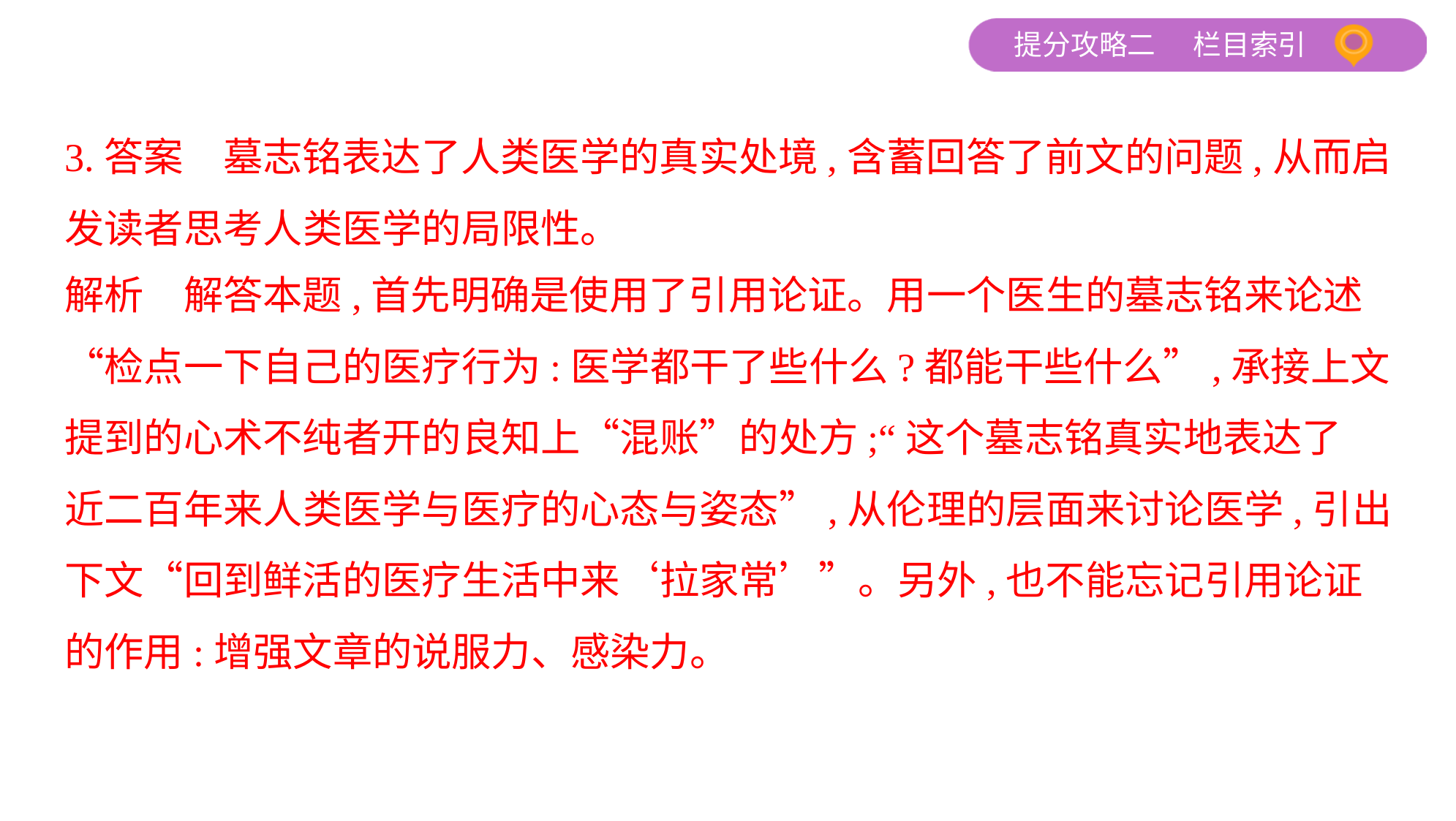

3.答案　墓志铭表达了人类医学的真实处境,含蓄回答了前文的问题,从而启
发读者思考人类医学的局限性。
解析　解答本题,首先明确是使用了引用论证。用一个医生的墓志铭来论述
“检点一下自己的医疗行为:医学都干了些什么?都能干些什么”,承接上文
提到的心术不纯者开的良知上“混账”的处方;“这个墓志铭真实地表达了
近二百年来人类医学与医疗的心态与姿态”,从伦理的层面来讨论医学,引出
下文“回到鲜活的医疗生活中来‘拉家常’”。另外,也不能忘记引用论证
的作用:增强文章的说服力、感染力。